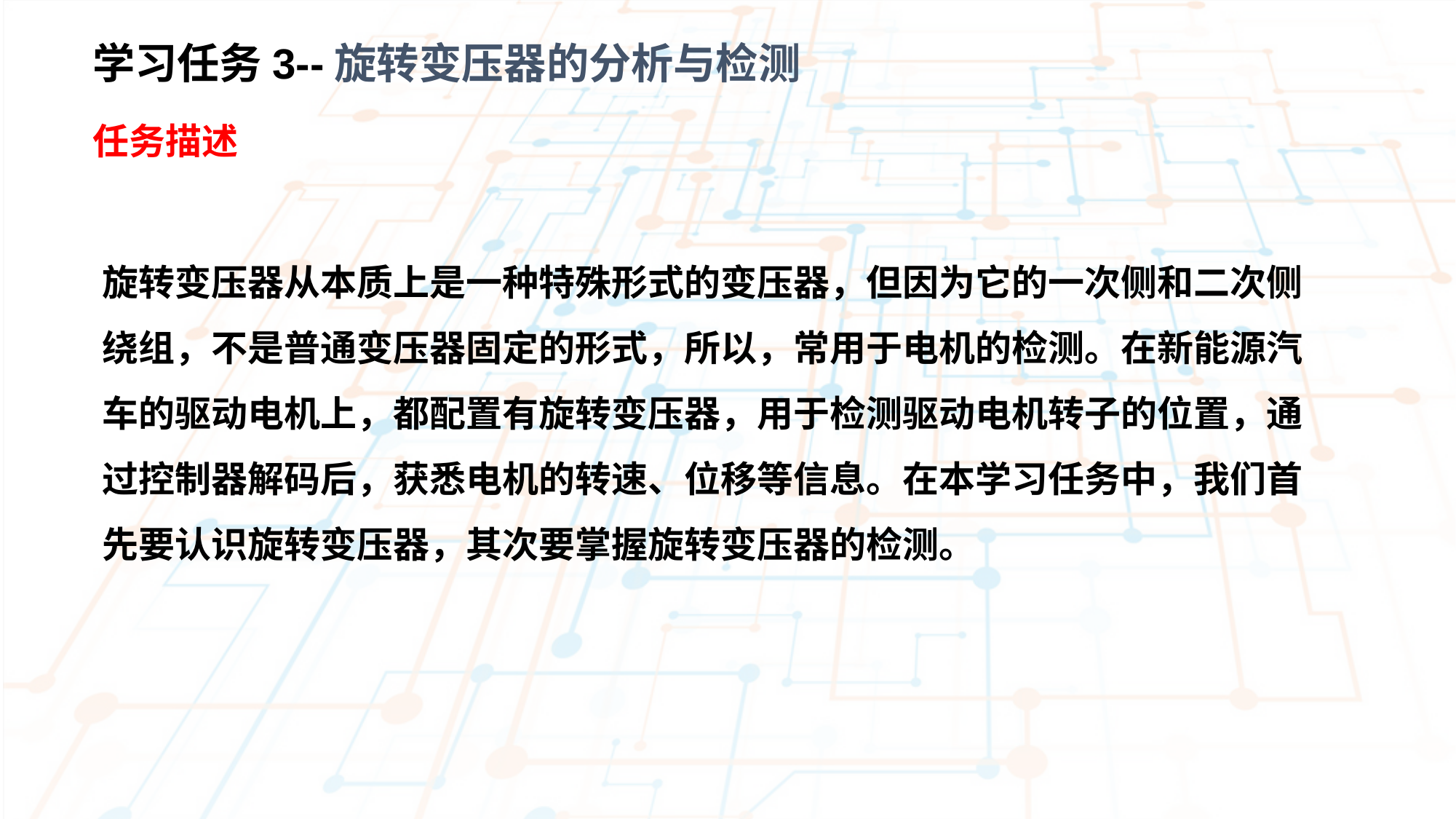

学习任务3--旋转变压器的分析与检测
任务描述

旋转变压器从本质上是一种特殊形式的变压器，但因为它的一次侧和二次侧绕组，不是普通变压器固定的形式，所以，常用于电机的检测。在新能源汽车的驱动电机上，都配置有旋转变压器，用于检测驱动电机转子的位置，通过控制器解码后，获悉电机的转速、位移等信息。在本学习任务中，我们首先要认识旋转变压器，其次要掌握旋转变压器的检测。